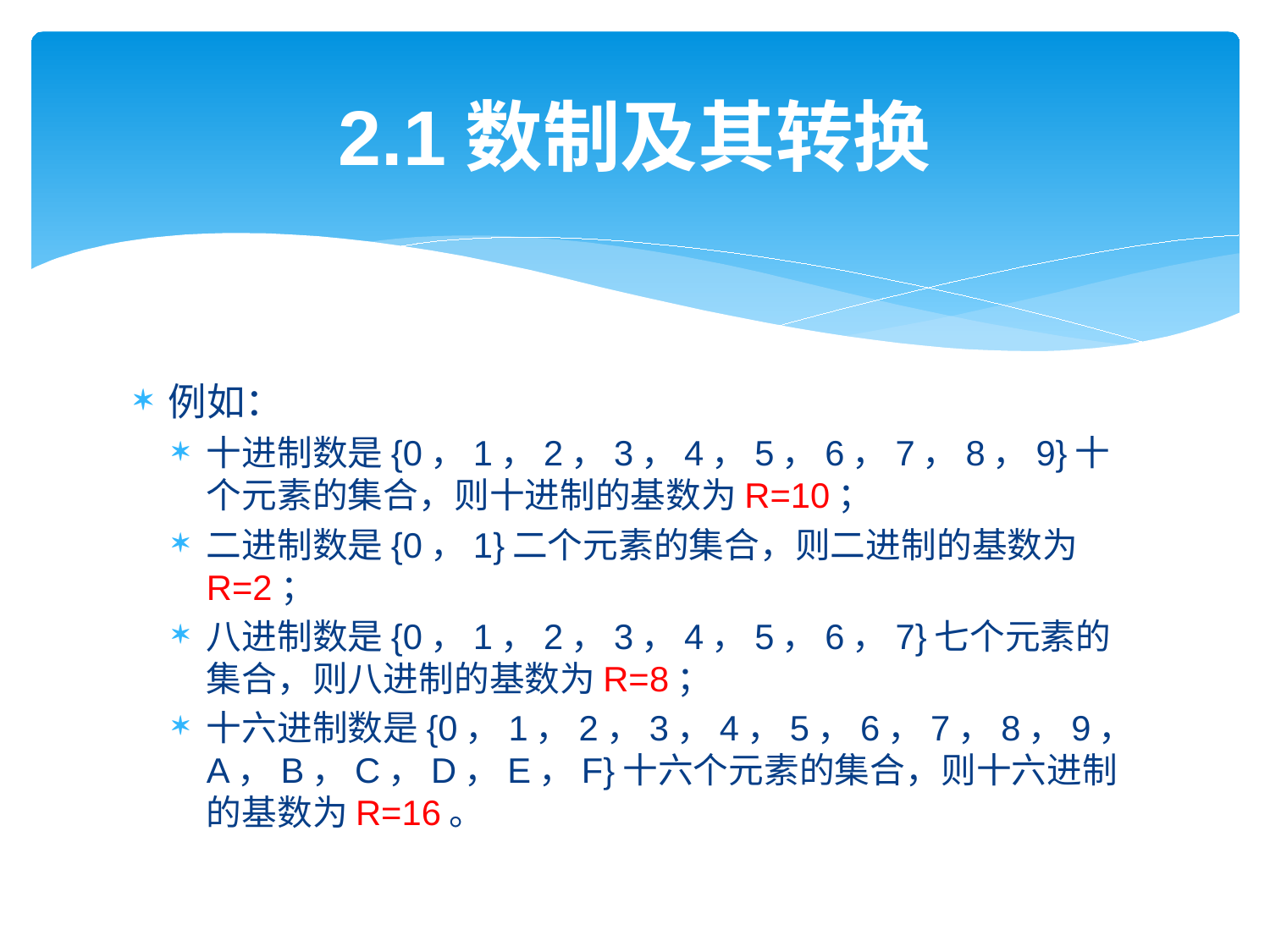

# 2.1数制及其转换
例如：
十进制数是{0，1，2，3，4，5，6，7，8，9}十个元素的集合，则十进制的基数为R=10；
二进制数是{0，1}二个元素的集合，则二进制的基数为R=2；
八进制数是{0，1，2，3，4，5，6，7}七个元素的集合，则八进制的基数为R=8；
十六进制数是{0，1，2，3，4，5，6，7，8，9，A，B，C，D，E，F}十六个元素的集合，则十六进制的基数为R=16。